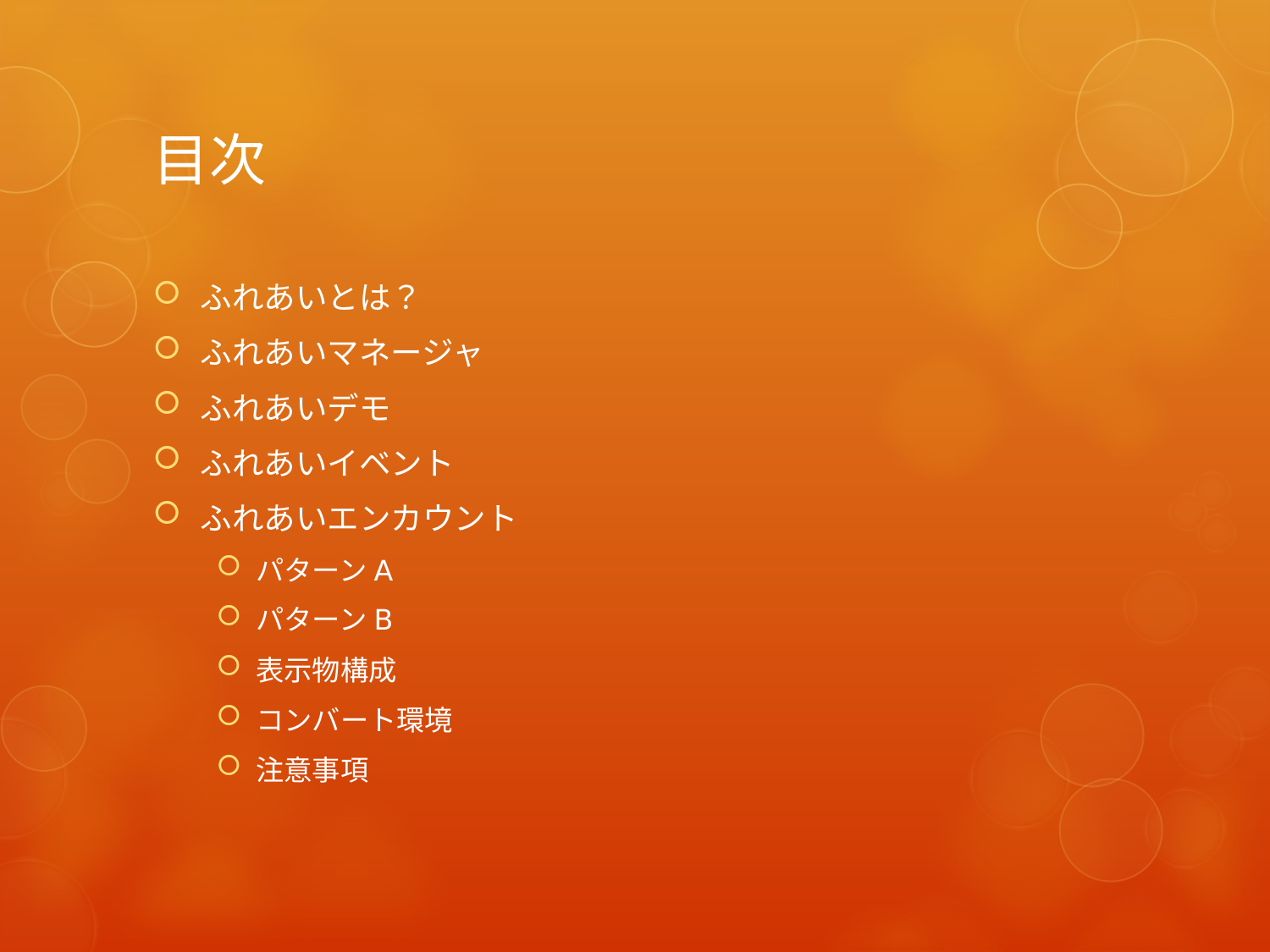

# 目次
ふれあいとは？
ふれあいマネージャ
ふれあいデモ
ふれあいイベント
ふれあいエンカウント
パターンA
パターンB
表示物構成
コンバート環境
注意事項